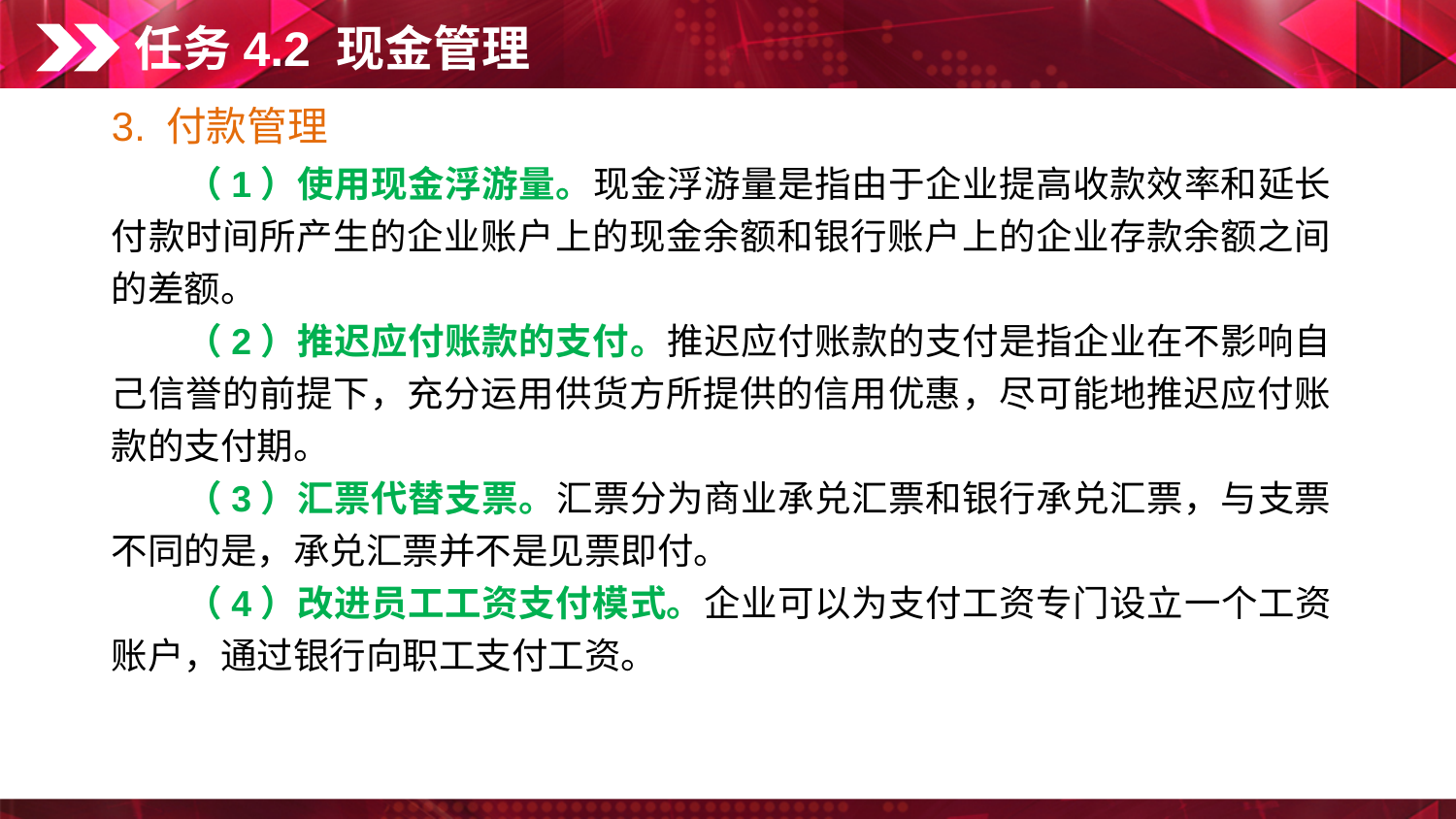

任务4.2 现金管理

3. 付款管理
　　（1）使用现金浮游量。现金浮游量是指由于企业提高收款效率和延长付款时间所产生的企业账户上的现金余额和银行账户上的企业存款余额之间的差额。
　　（2）推迟应付账款的支付。推迟应付账款的支付是指企业在不影响自己信誉的前提下，充分运用供货方所提供的信用优惠，尽可能地推迟应付账款的支付期。
　　（3）汇票代替支票。汇票分为商业承兑汇票和银行承兑汇票，与支票不同的是，承兑汇票并不是见票即付。
　　（4）改进员工工资支付模式。企业可以为支付工资专门设立一个工资账户，通过银行向职工支付工资。